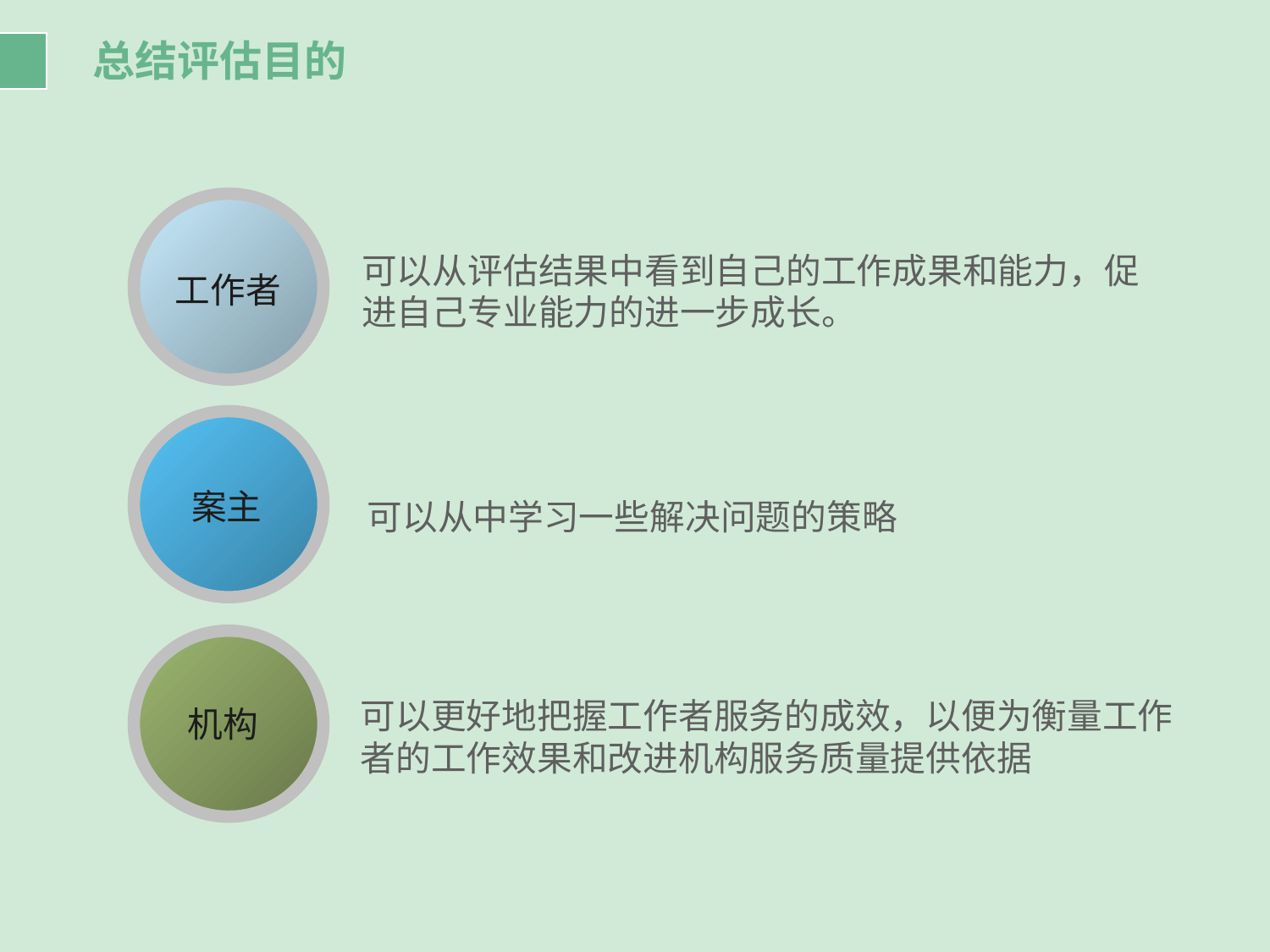

总结评估目的

可以从评估结果中看到自己的工作成果和能力，促进自己专业能力的进一步成长。
工作者

案主
可以从中学习一些解决问题的策略

可以更好地把握工作者服务的成效，以便为衡量工作者的工作效果和改进机构服务质量提供依据
机构